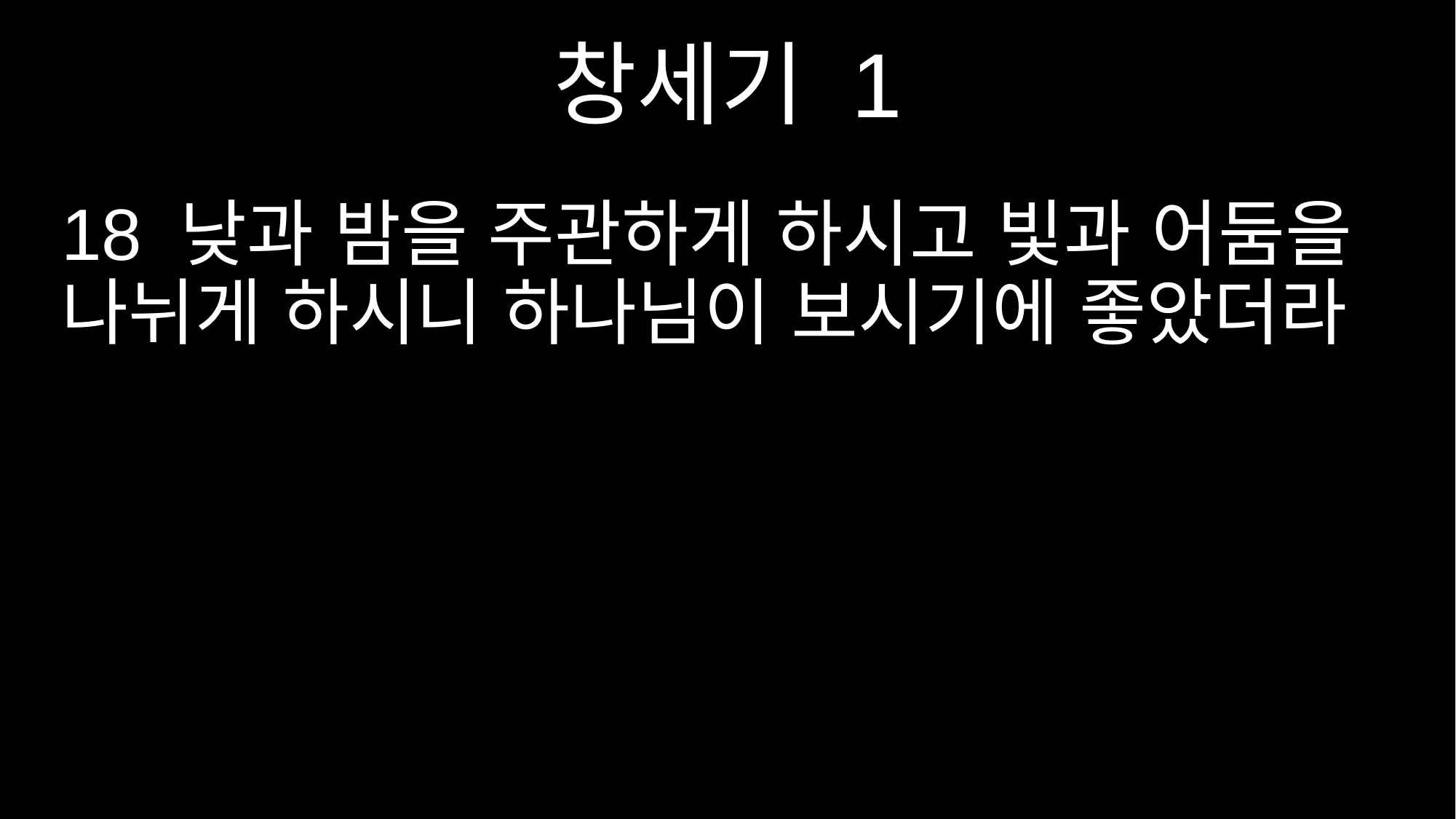

창세기 1
18 낮과 밤을 주관하게 하시고 빛과 어둠을 나뉘게 하시니 하나님이 보시기에 좋았더라